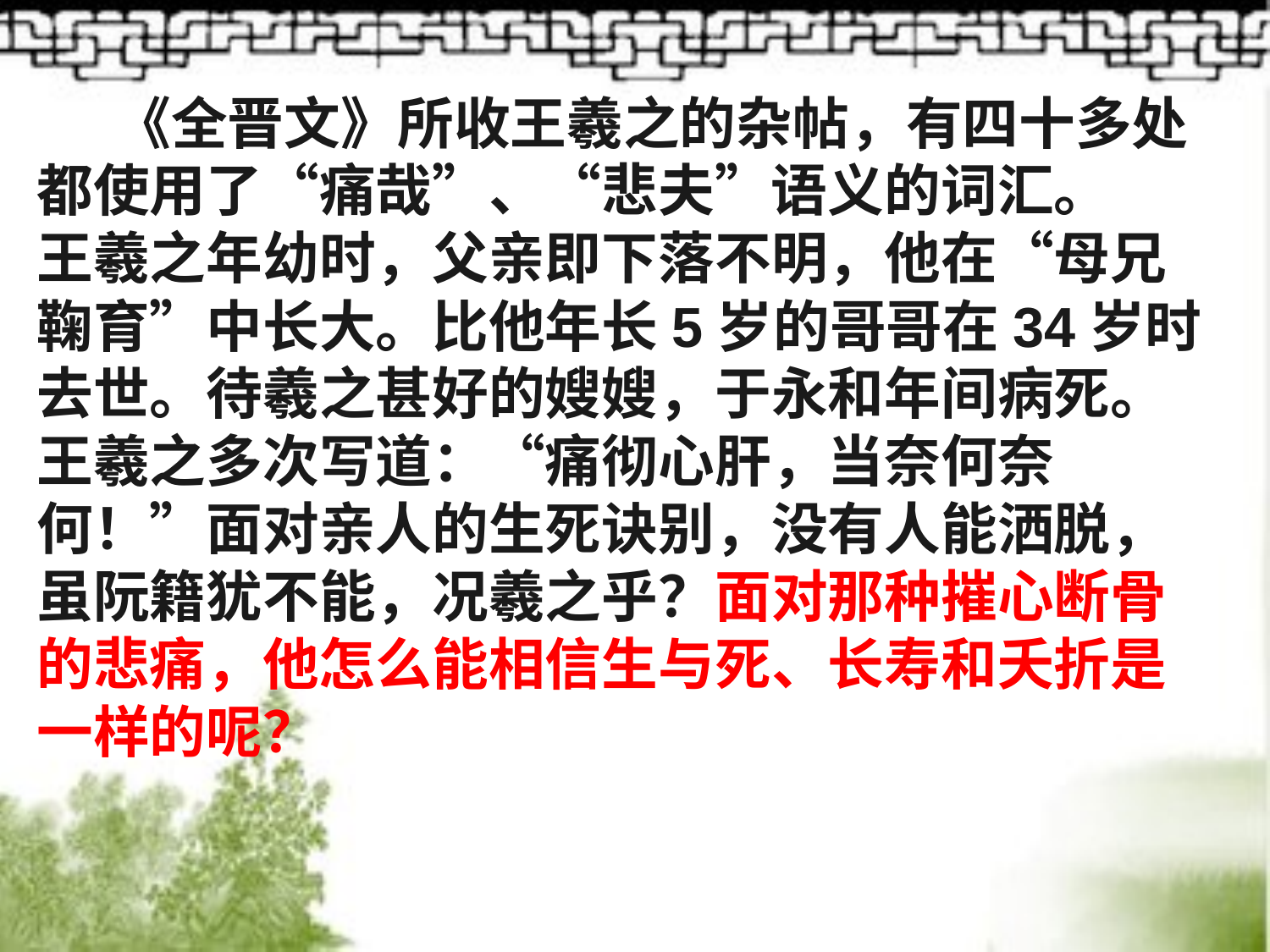

《全晋文》所收王羲之的杂帖，有四十多处都使用了“痛哉”、“悲夫”语义的词汇。         王羲之年幼时，父亲即下落不明，他在“母兄鞠育”中长大。比他年长5岁的哥哥在34岁时去世。待羲之甚好的嫂嫂，于永和年间病死。王羲之多次写道：“痛彻心肝，当奈何奈何！”面对亲人的生死诀别，没有人能洒脱，虽阮籍犹不能，况羲之乎？面对那种摧心断骨的悲痛，他怎么能相信生与死、长寿和夭折是一样的呢？